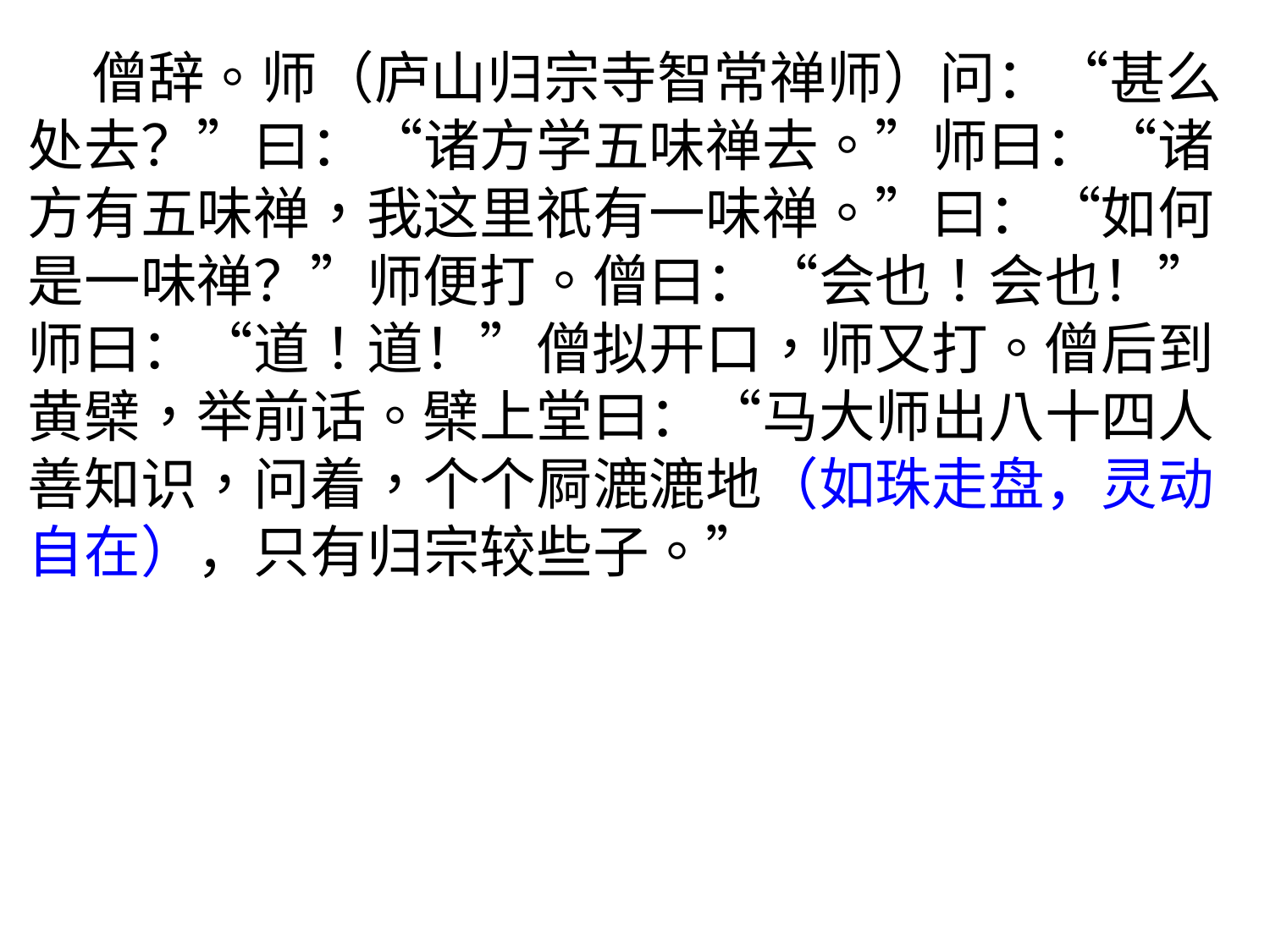

僧辞。师（庐山归宗寺智常禅师）问：“甚么处去？”曰：“诸方学五味禅去。”师曰：“诸方有五味禅，我这里祇有一味禅。”曰：“如何是一味禅？”师便打。僧曰：“会也！会也！”师曰：“道！道！”僧拟开口，师又打。僧后到黄檗，举前话。檗上堂曰：“马大师出八十四人善知识，问着，个个屙漉漉地（如珠走盘，灵动自在），只有归宗较些子。”